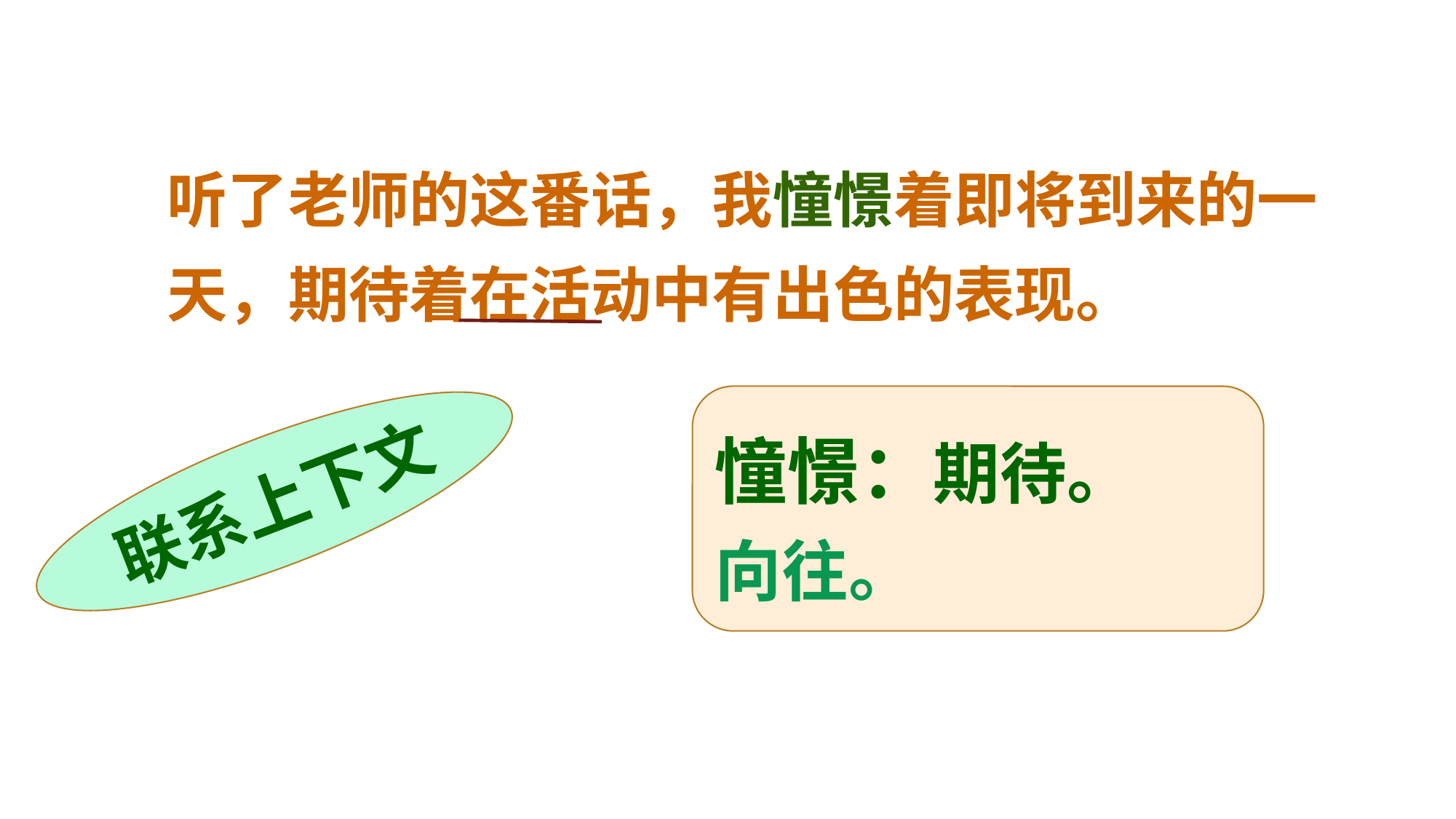

听了老师的这番话，我憧憬着即将到来的一天，期待着在活动中有出色的表现。
憧憬：期待。
向往。
联系上下文